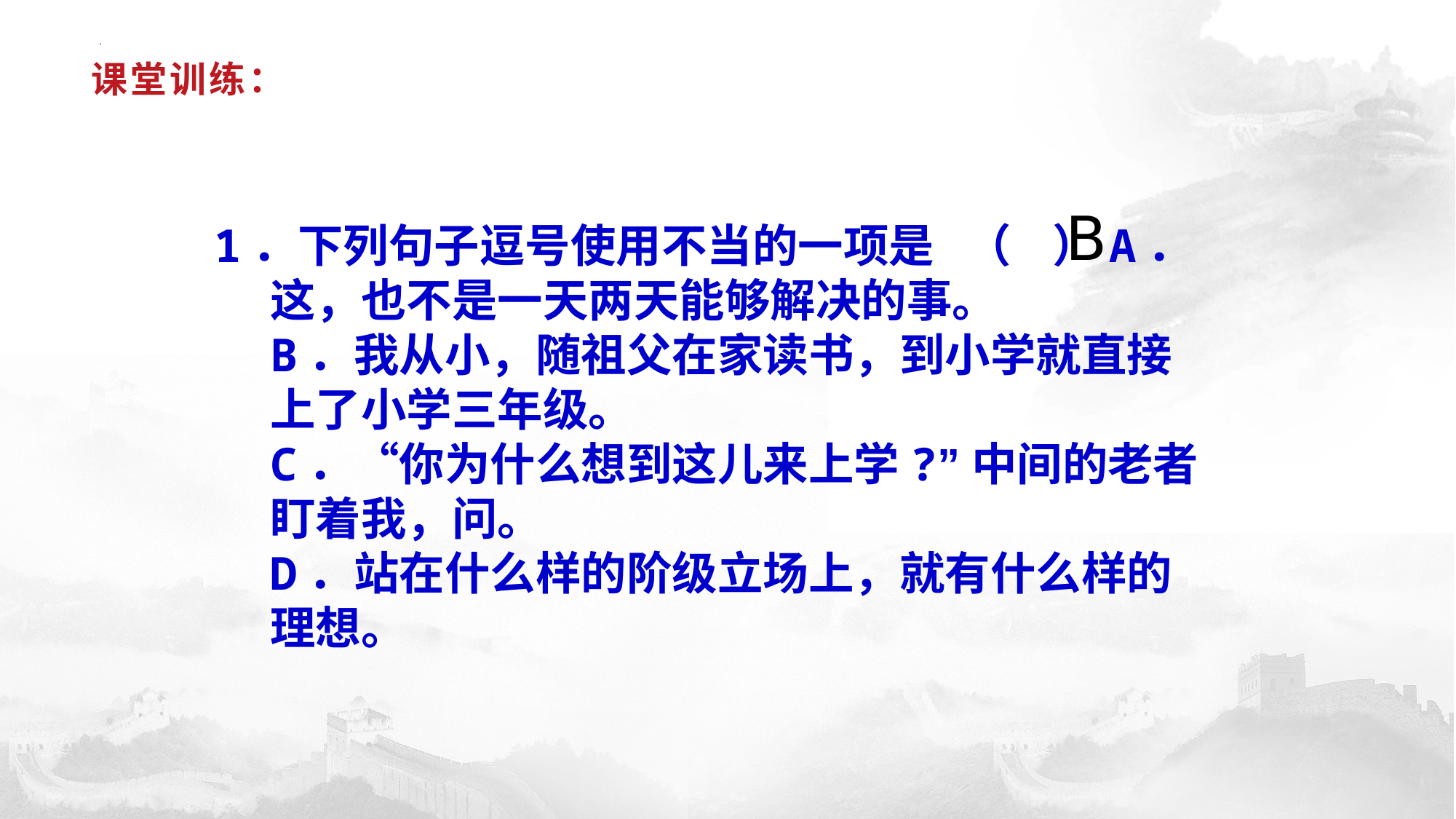

# 课堂训练：
B
1．下列句子逗号使用不当的一项是   （    ）A．这，也不是一天两天能够解决的事。
B．我从小，随祖父在家读书，到小学就直接上了小学三年级。
C．“你为什么想到这儿来上学?”中间的老者盯着我，问。
D．站在什么样的阶级立场上，就有什么样的理想。